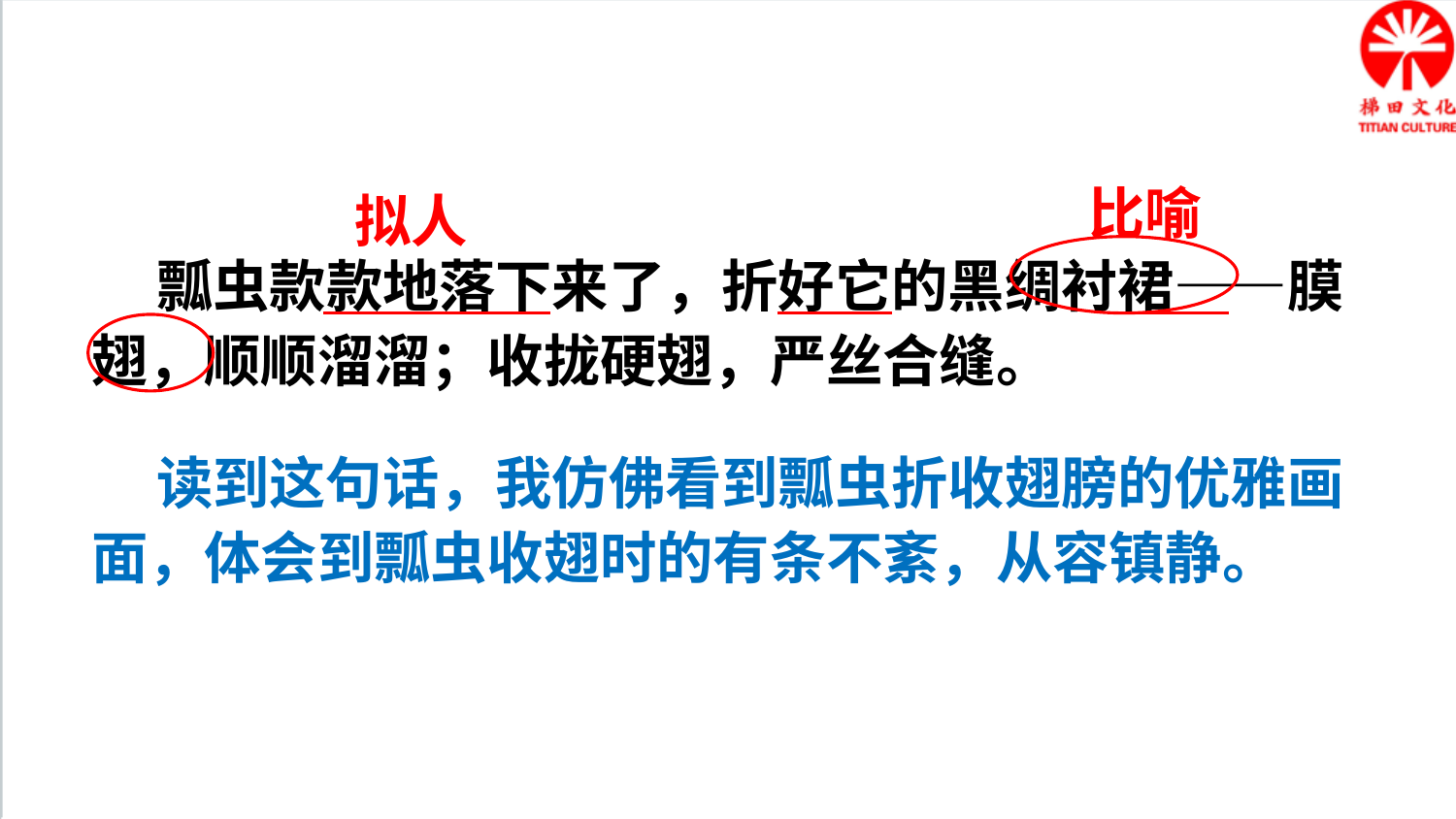

比喻
拟人
    瓢虫款款地落下来了，折好它的黑绸衬裙——膜翅，顺顺溜溜；收拢硬翅，严丝合缝。

    读到这句话，我仿佛看到瓢虫折收翅膀的优雅画面，体会到瓢虫收翅时的有条不紊，从容镇静。